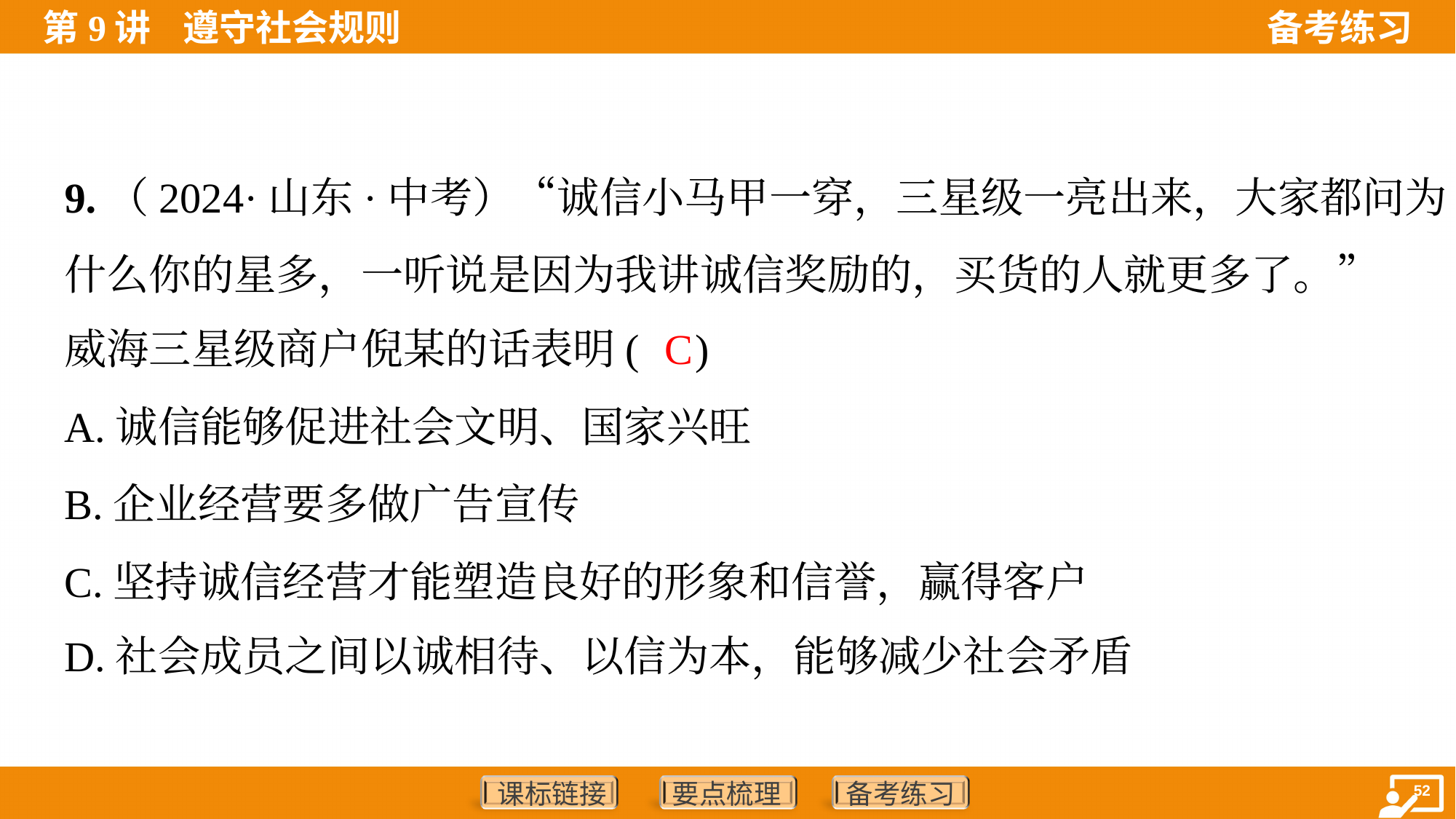

9.（2024·山东·中考）“诚信小马甲一穿，三星级一亮出来，大家都问为
什么你的星多，一听说是因为我讲诚信奖励的，买货的人就更多了。”
威海三星级商户倪某的话表明(     )
C
A.诚信能够促进社会文明、国家兴旺
B.企业经营要多做广告宣传
C.坚持诚信经营才能塑造良好的形象和信誉，赢得客户
D.社会成员之间以诚相待、以信为本，能够减少社会矛盾